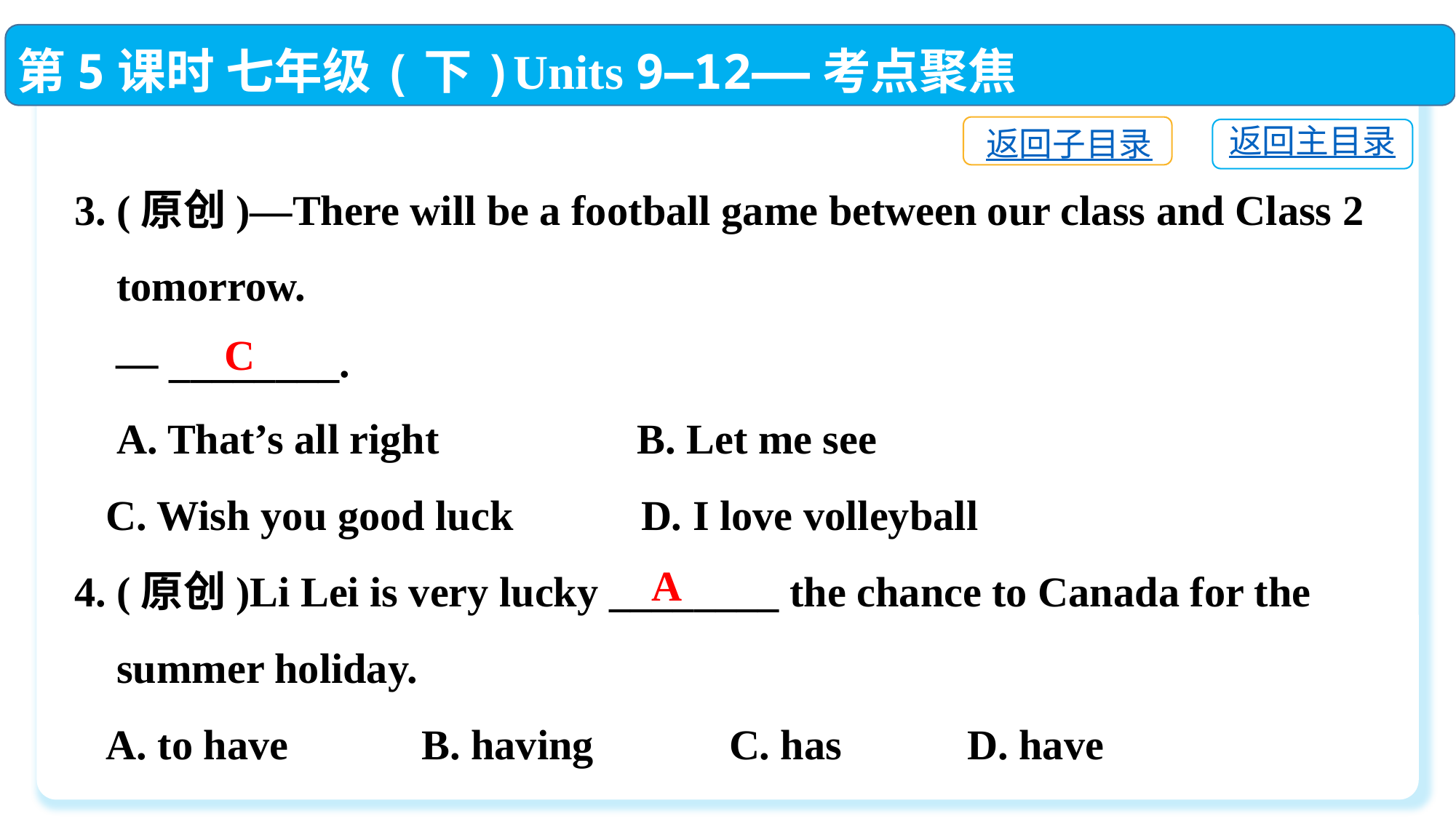

第5课时 七年级(下)Units 9—12——考点聚焦

返回子目录
返回主目录
3. (原创)—There will be a football game between our class and Class 2
    tomorrow.
    — ________.
    A. That’s all right	            B. Let me see
   C. Wish you good luck	  D. I love volleyball
4. (原创)Li Lei is very lucky ________ the chance to Canada for the
    summer holiday.
   A. to have　　	 B. having　　	C. has　　	 D. have

C
A